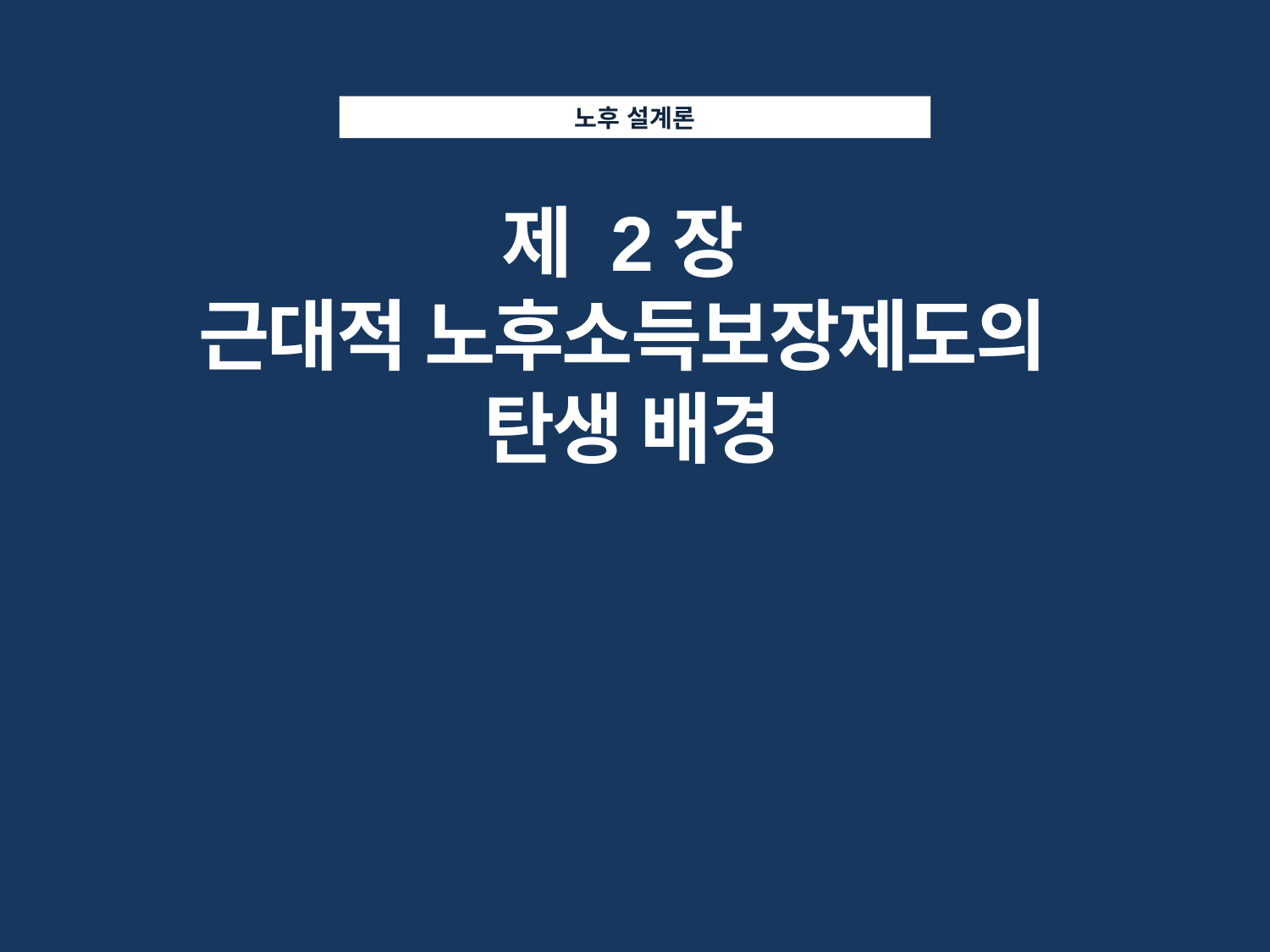

노후 설계론
제 2장
근대적 노후소득보장제도의
탄생 배경